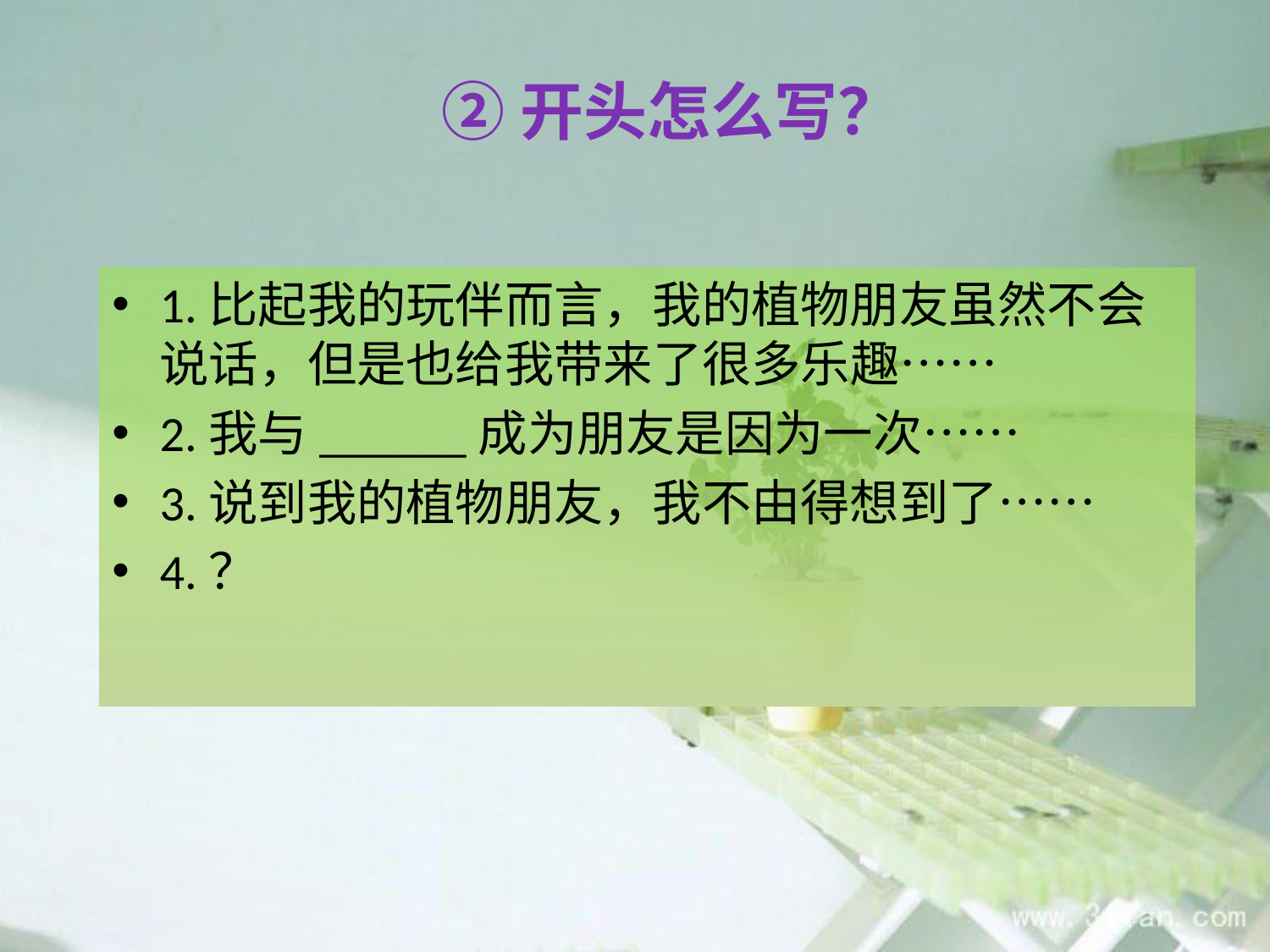

②开头怎么写？
1.比起我的玩伴而言，我的植物朋友虽然不会说话，但是也给我带来了很多乐趣……
2.我与______成为朋友是因为一次……
3.说到我的植物朋友，我不由得想到了……
4.？